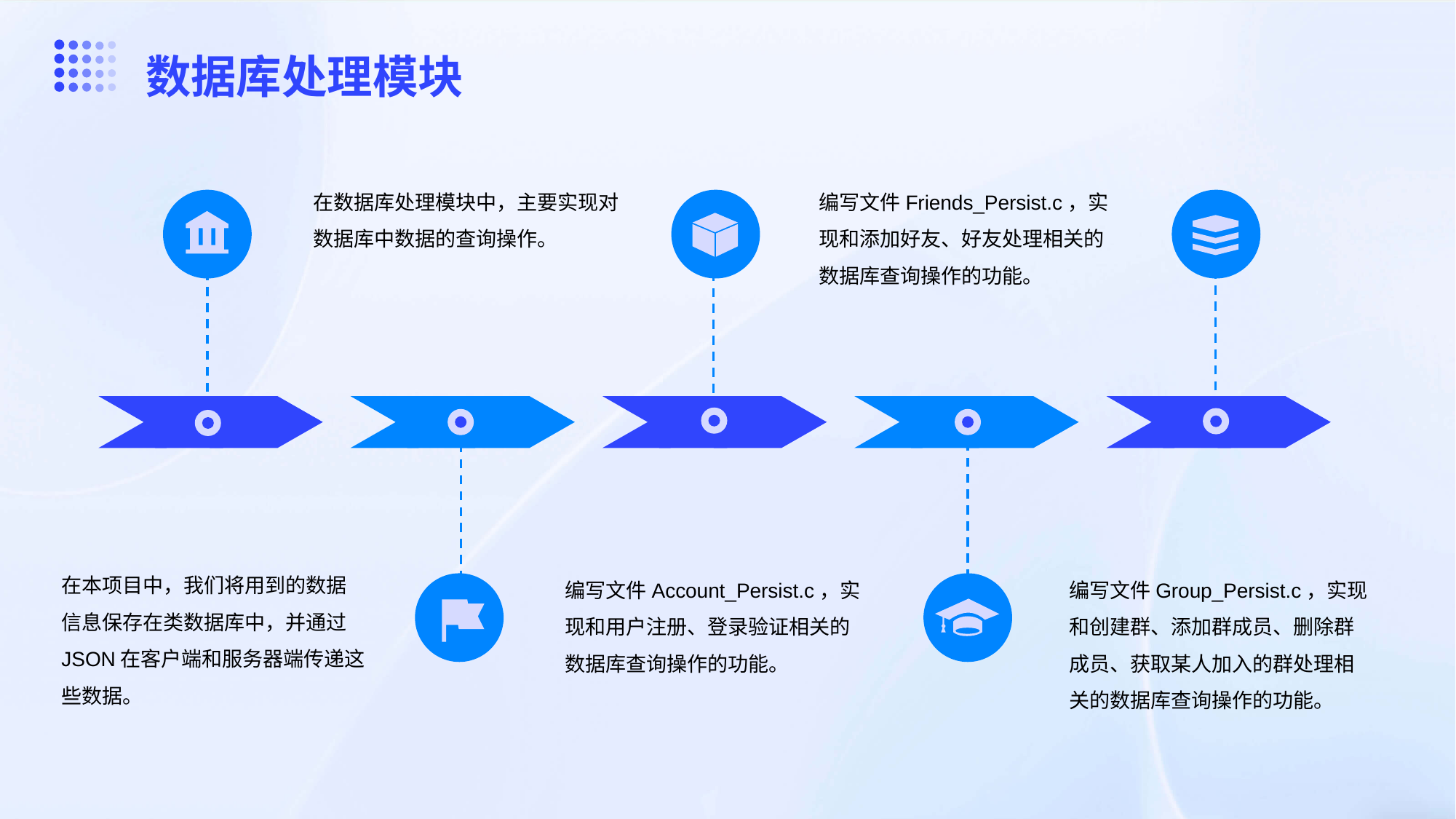

数据库处理模块

在数据库处理模块中，主要实现对数据库中数据的查询操作。
编写文件Friends_Persist.c，实现和添加好友、好友处理相关的数据库查询操作的功能。

在本项目中，我们将用到的数据信息保存在类数据库中，并通过JSON在客户端和服务器端传递这些数据。
编写文件Account_Persist.c，实现和用户注册、登录验证相关的数据库查询操作的功能。
编写文件Group_Persist.c，实现和创建群、添加群成员、删除群成员、获取某人加入的群处理相关的数据库查询操作的功能。